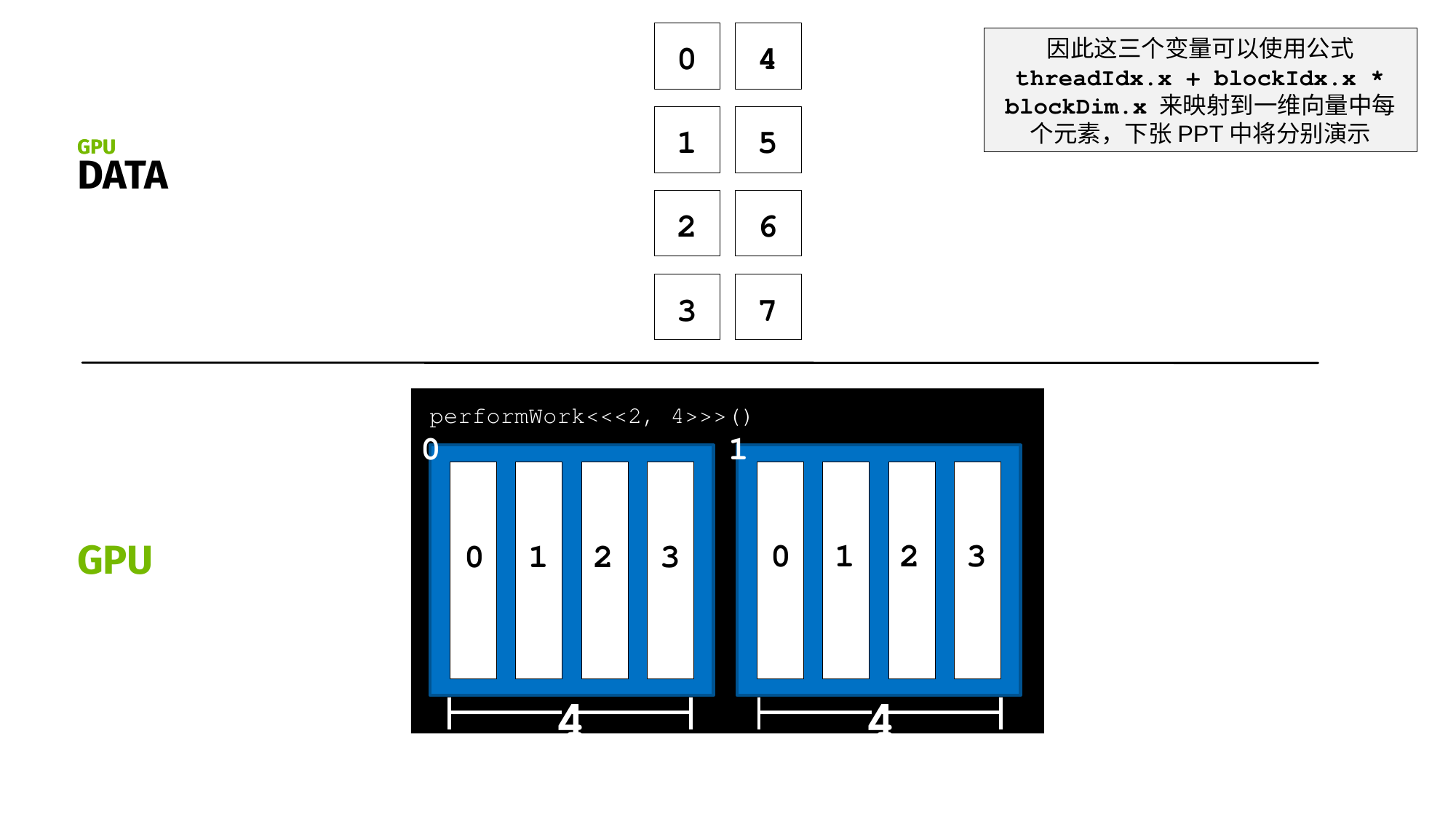

因此这三个变量可以使用公式 threadIdx.x + blockIdx.x * blockDim.x 来映射到一维向量中每个元素，下张PPT中将分别演示
4
5
6
7
0
1
2
3
GPU
GPU
DATA

performWork<<<2, 4>>>()

1
0
0
1
2
3
0
1
2
3
GPU
4
4